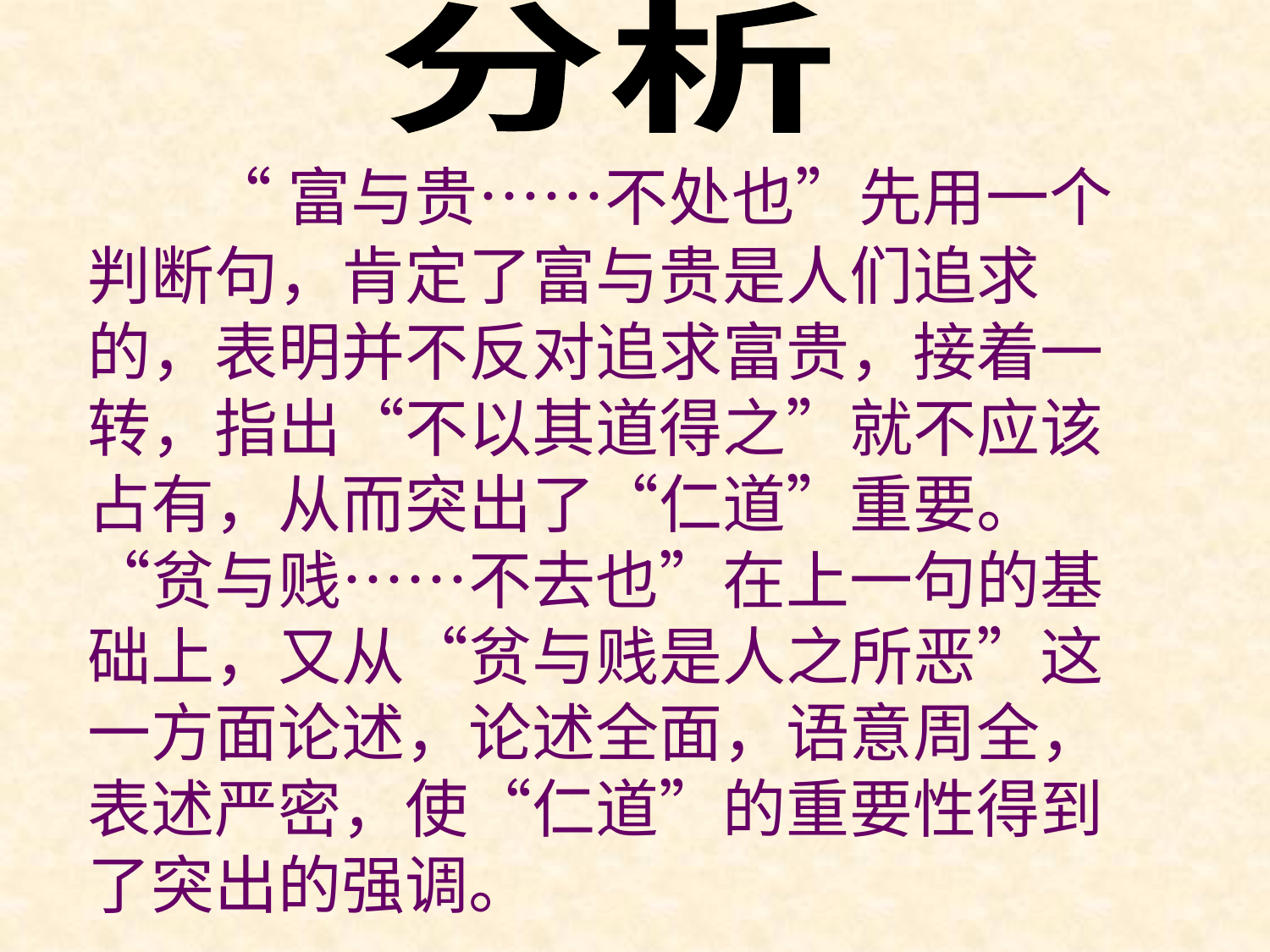

分析
       “富与贵……不处也”先用一个判断句，肯定了富与贵是人们追求的，表明并不反对追求富贵，接着一转，指出“不以其道得之”就不应该占有，从而突出了“仁道”重要。“贫与贱……不去也”在上一句的基础上，又从“贫与贱是人之所恶”这一方面论述，论述全面，语意周全，表述严密，使“仁道”的重要性得到了突出的强调。